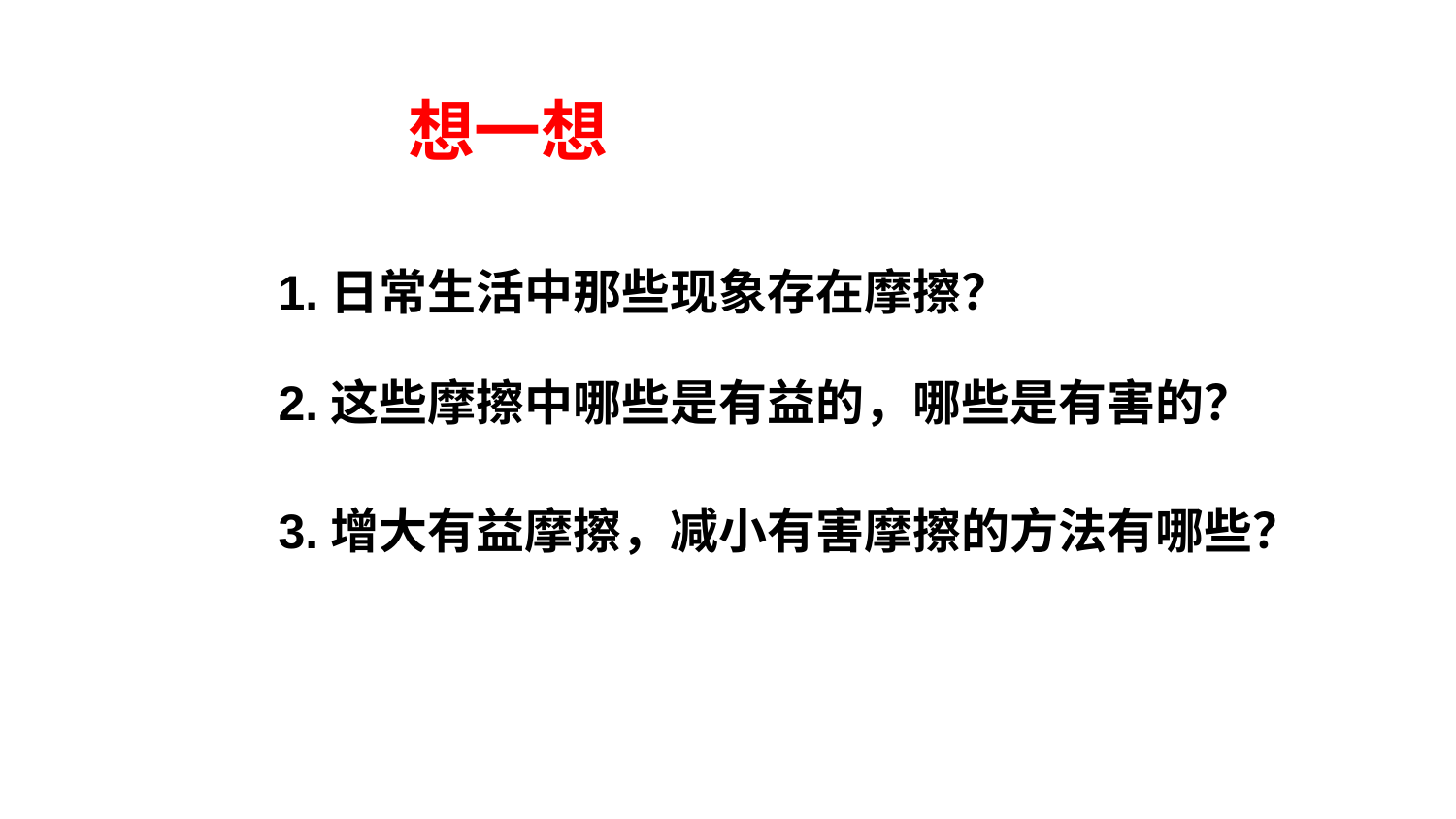

想一想
1.日常生活中那些现象存在摩擦？
2.这些摩擦中哪些是有益的，哪些是有害的？
3.增大有益摩擦，减小有害摩擦的方法有哪些？